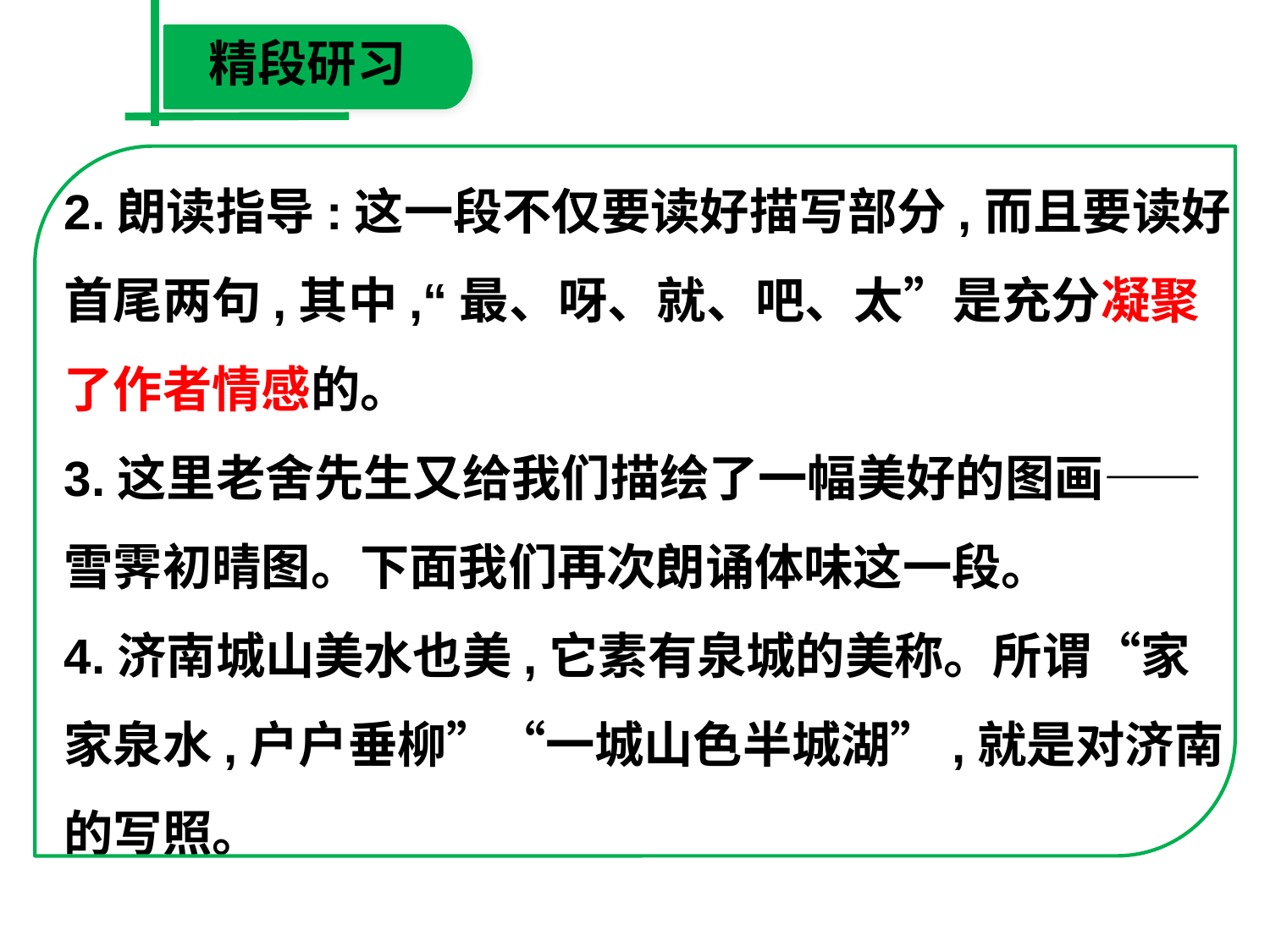

精段研习
2.朗读指导:这一段不仅要读好描写部分,而且要读好
首尾两句,其中,“最、呀、就、吧、太”是充分凝聚
了作者情感的。
3.这里老舍先生又给我们描绘了一幅美好的图画——
雪霁初晴图。下面我们再次朗诵体味这一段。
4.济南城山美水也美,它素有泉城的美称。所谓“家
家泉水,户户垂柳”“一城山色半城湖”,就是对济南
的写照。